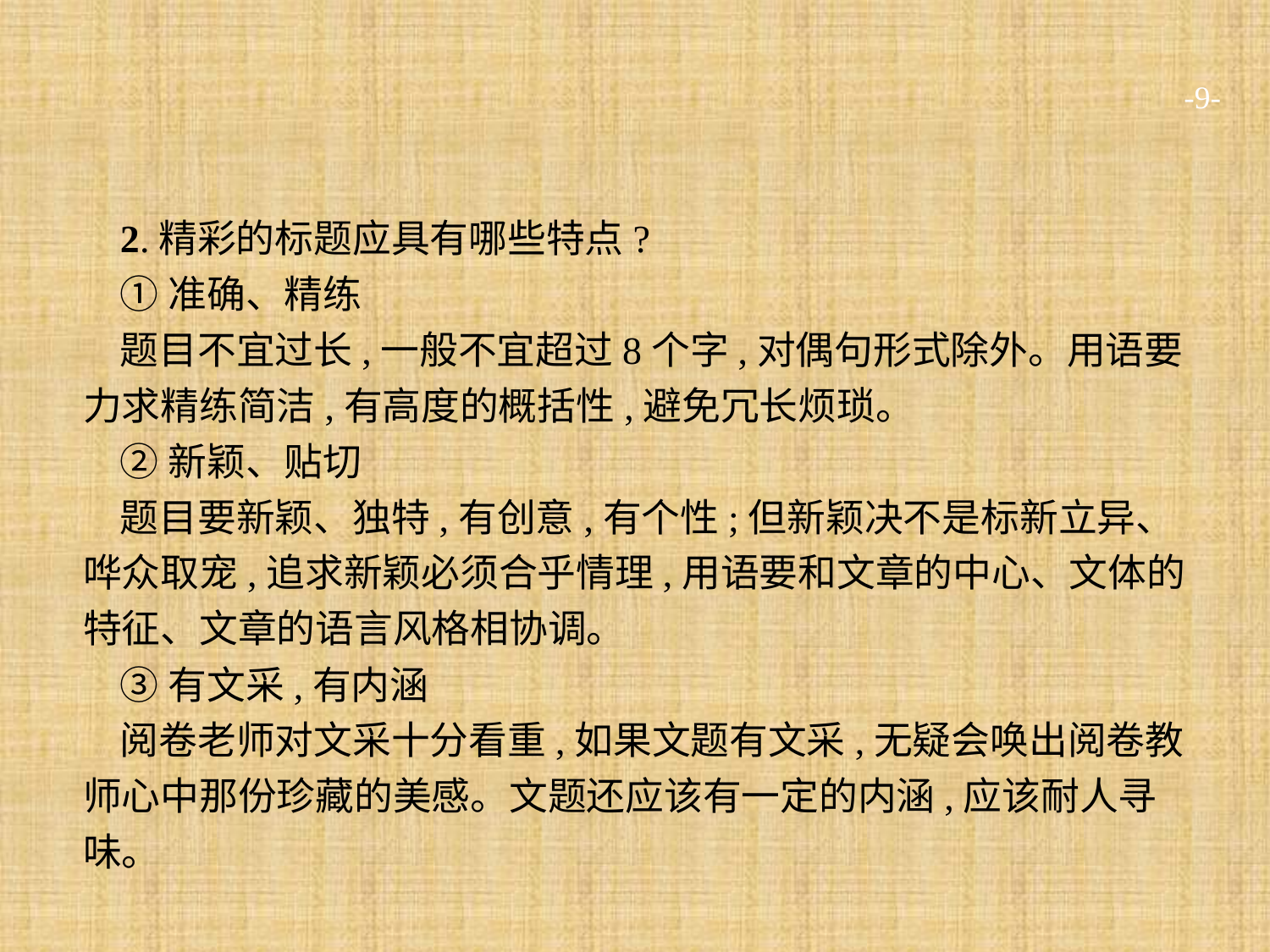

-9-
2.精彩的标题应具有哪些特点?
①准确、精练
题目不宜过长,一般不宜超过8个字,对偶句形式除外。用语要力求精练简洁,有高度的概括性,避免冗长烦琐。
②新颖、贴切
题目要新颖、独特,有创意,有个性;但新颖决不是标新立异、哗众取宠,追求新颖必须合乎情理,用语要和文章的中心、文体的特征、文章的语言风格相协调。
③有文采,有内涵
阅卷老师对文采十分看重,如果文题有文采,无疑会唤出阅卷教师心中那份珍藏的美感。文题还应该有一定的内涵,应该耐人寻味。